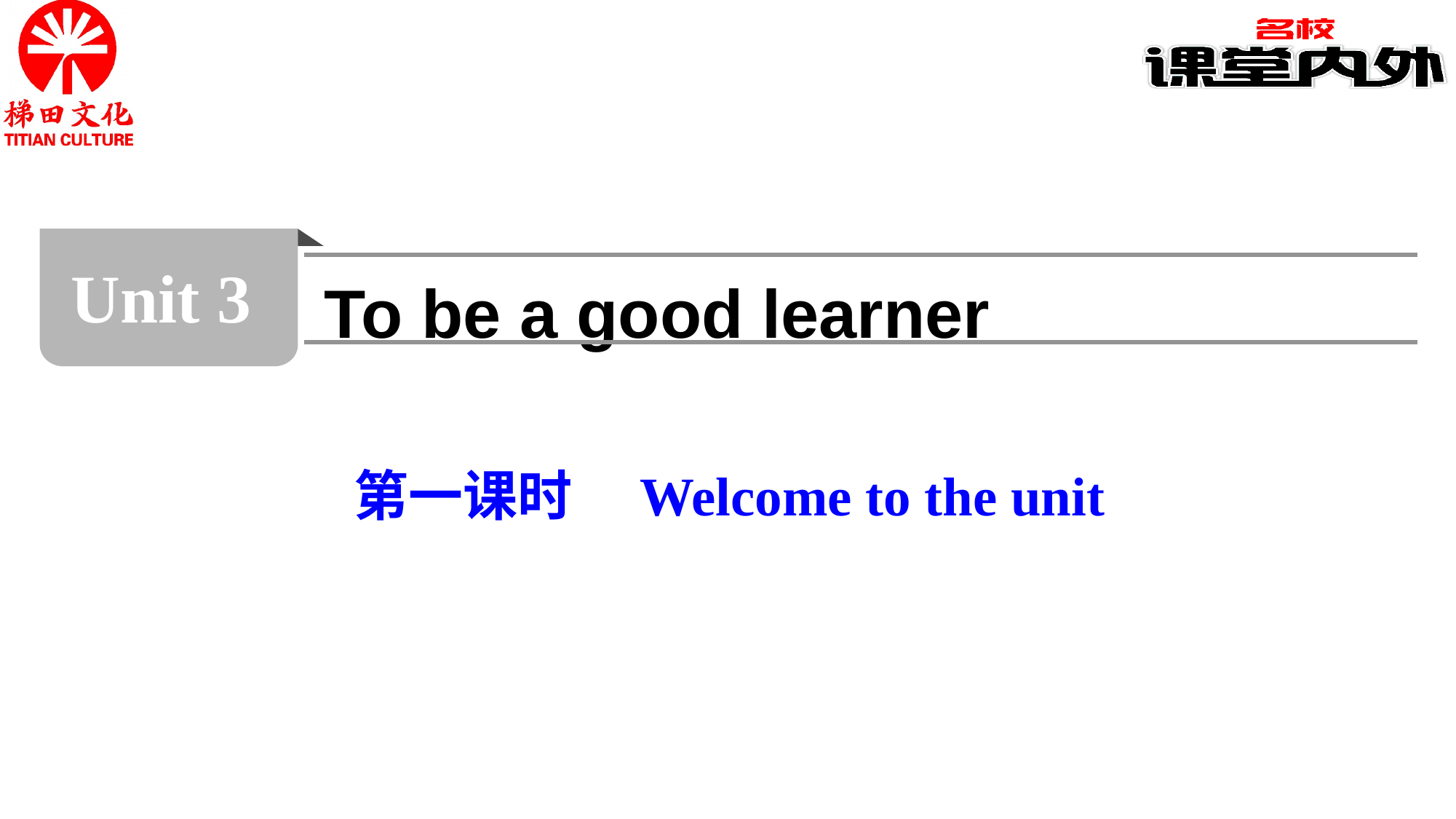

Unit 3
To be a good learner
第一课时　Welcome to the unit